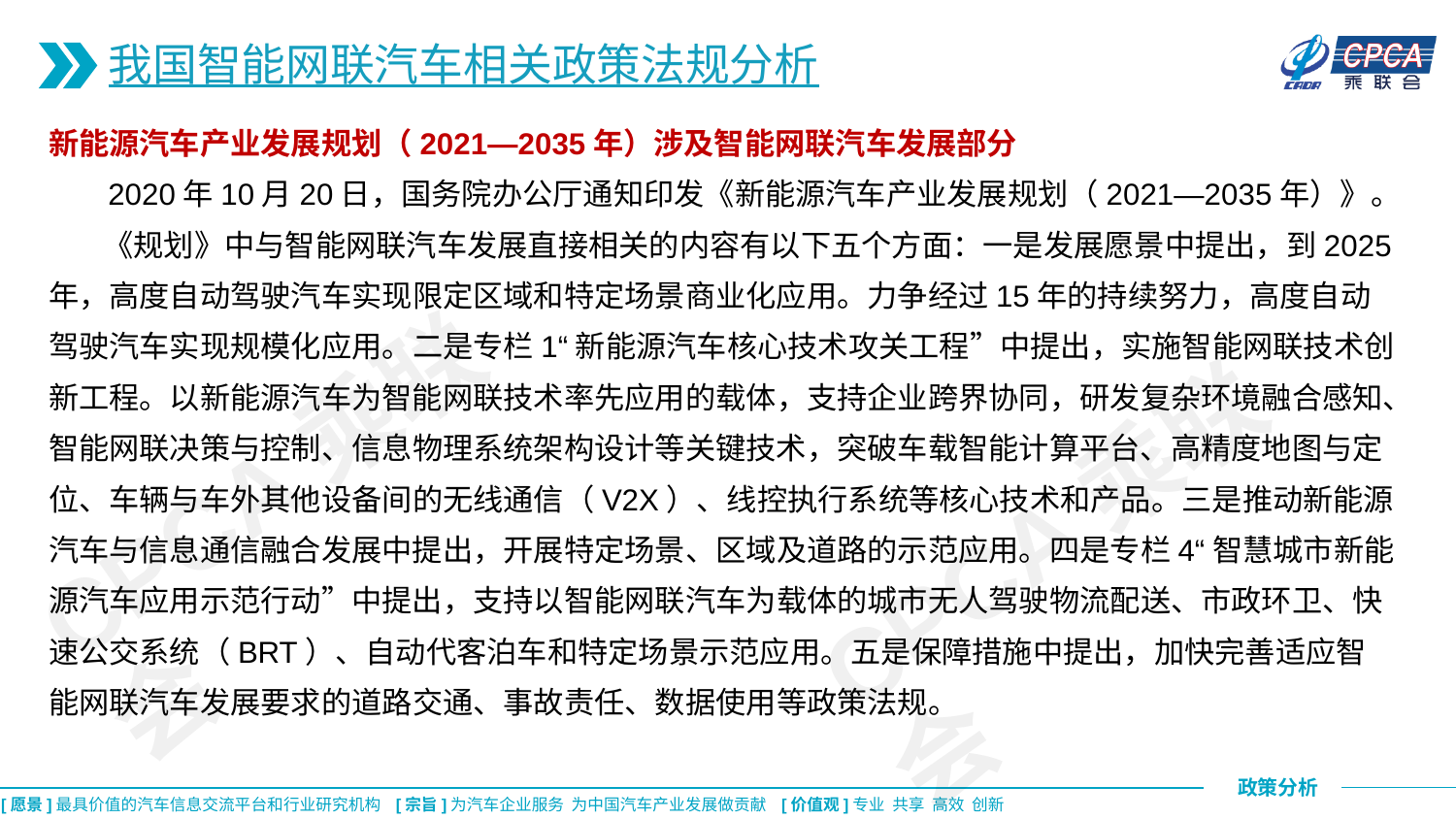

我国智能网联汽车相关政策法规分析
新能源汽车产业发展规划（2021—2035年）涉及智能网联汽车发展部分
       2020年10月20日，国务院办公厅通知印发《新能源汽车产业发展规划（2021—2035年）》。
       《规划》中与智能网联汽车发展直接相关的内容有以下五个方面：一是发展愿景中提出，到2025年，高度自动驾驶汽车实现限定区域和特定场景商业化应用。力争经过15年的持续努力，高度自动驾驶汽车实现规模化应用。二是专栏1“新能源汽车核心技术攻关工程”中提出，实施智能网联技术创新工程。以新能源汽车为智能网联技术率先应用的载体，支持企业跨界协同，研发复杂环境融合感知、智能网联决策与控制、信息物理系统架构设计等关键技术，突破车载智能计算平台、高精度地图与定位、车辆与车外其他设备间的无线通信（V2X）、线控执行系统等核心技术和产品。三是推动新能源汽车与信息通信融合发展中提出，开展特定场景、区域及道路的示范应用。四是专栏4“智慧城市新能源汽车应用示范行动”中提出，支持以智能网联汽车为载体的城市无人驾驶物流配送、市政环卫、快速公交系统（BRT）、自动代客泊车和特定场景示范应用。五是保障措施中提出，加快完善适应智能网联汽车发展要求的道路交通、事故责任、数据使用等政策法规。
CPCA乘联会
CPCA乘联会